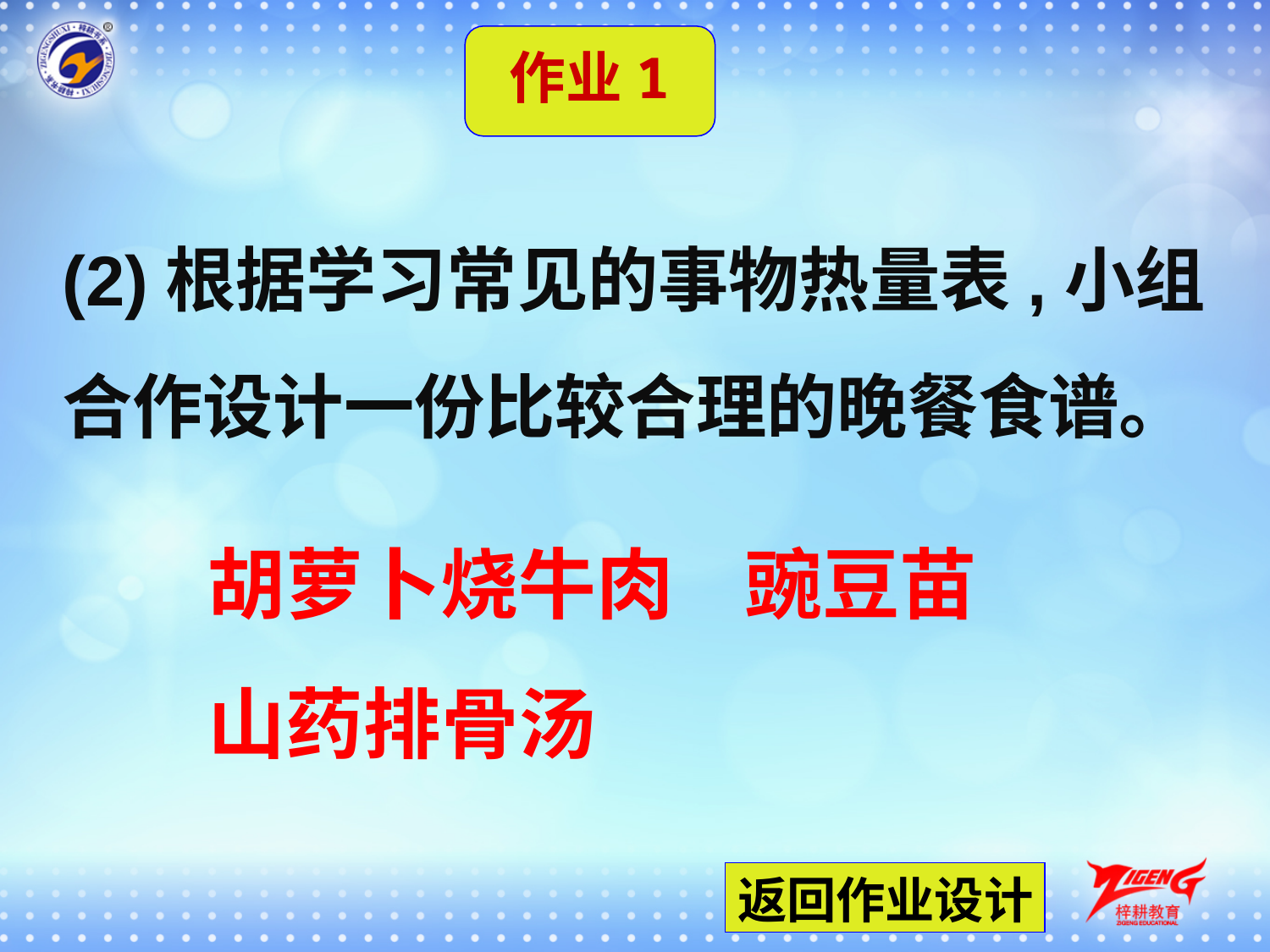

作业1
(2)根据学习常见的事物热量表,小组合作设计一份比较合理的晚餐食谱。
胡萝卜烧牛肉    豌豆苗
山药排骨汤

返回作业设计